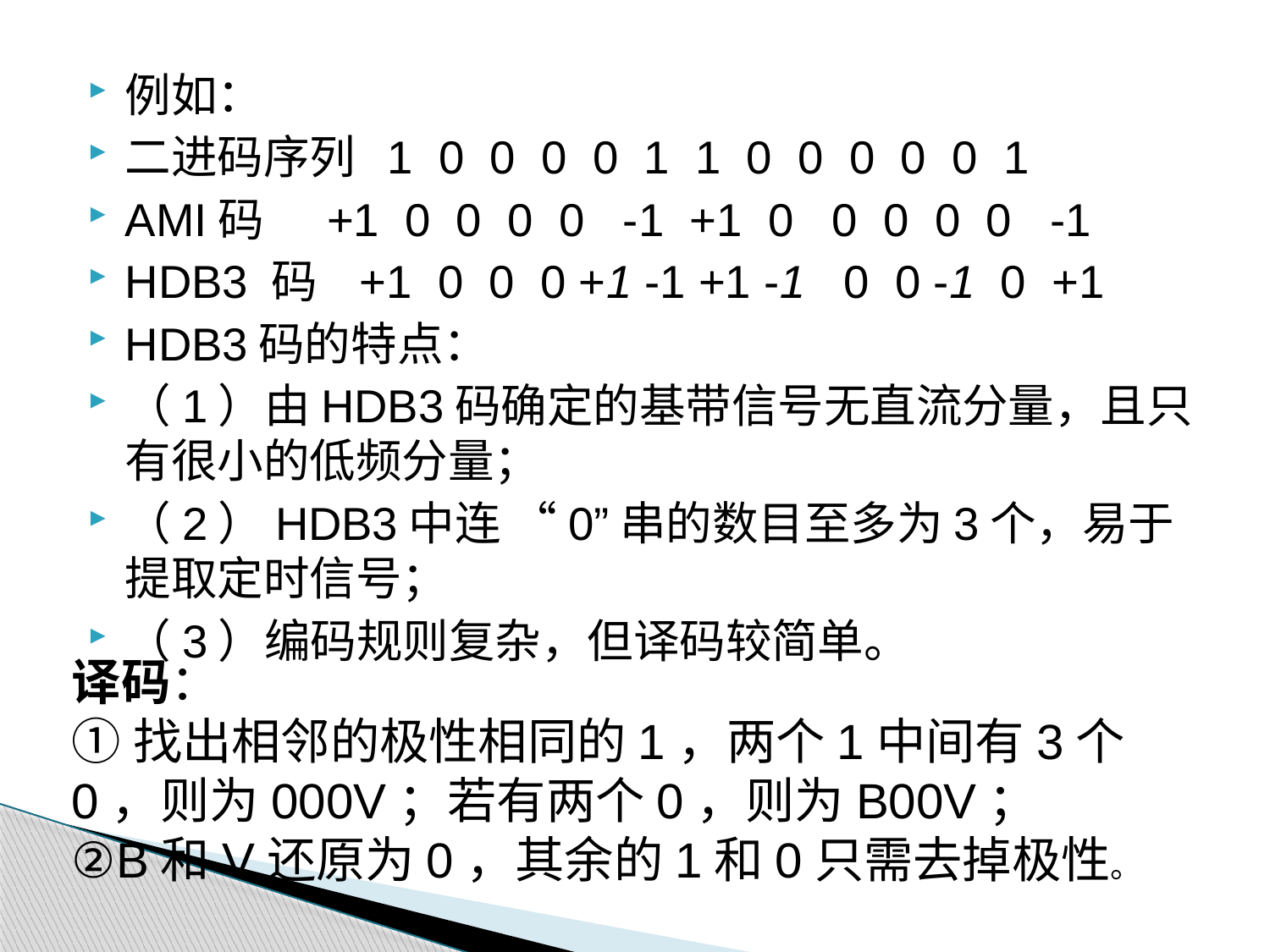

例如：
二进码序列  1  0  0  0  0  1  1  0  0  0  0  0  1
AMI码     +1  0  0  0  0   -1  +1  0   0  0  0  0   -1
HDB3 码   +1  0  0  0 +1 -1 +1 -1   0  0 -1  0  +1
HDB3码的特点：
（1）由HDB3码确定的基带信号无直流分量，且只有很小的低频分量；
（2）HDB3中连 “0”串的数目至多为3个，易于提取定时信号；
（3）编码规则复杂，但译码较简单。

译码：
①找出相邻的极性相同的1，两个1中间有3个0，则为000V；若有两个0，则为B00V；
②B和V还原为0，其余的1和0只需去掉极性。